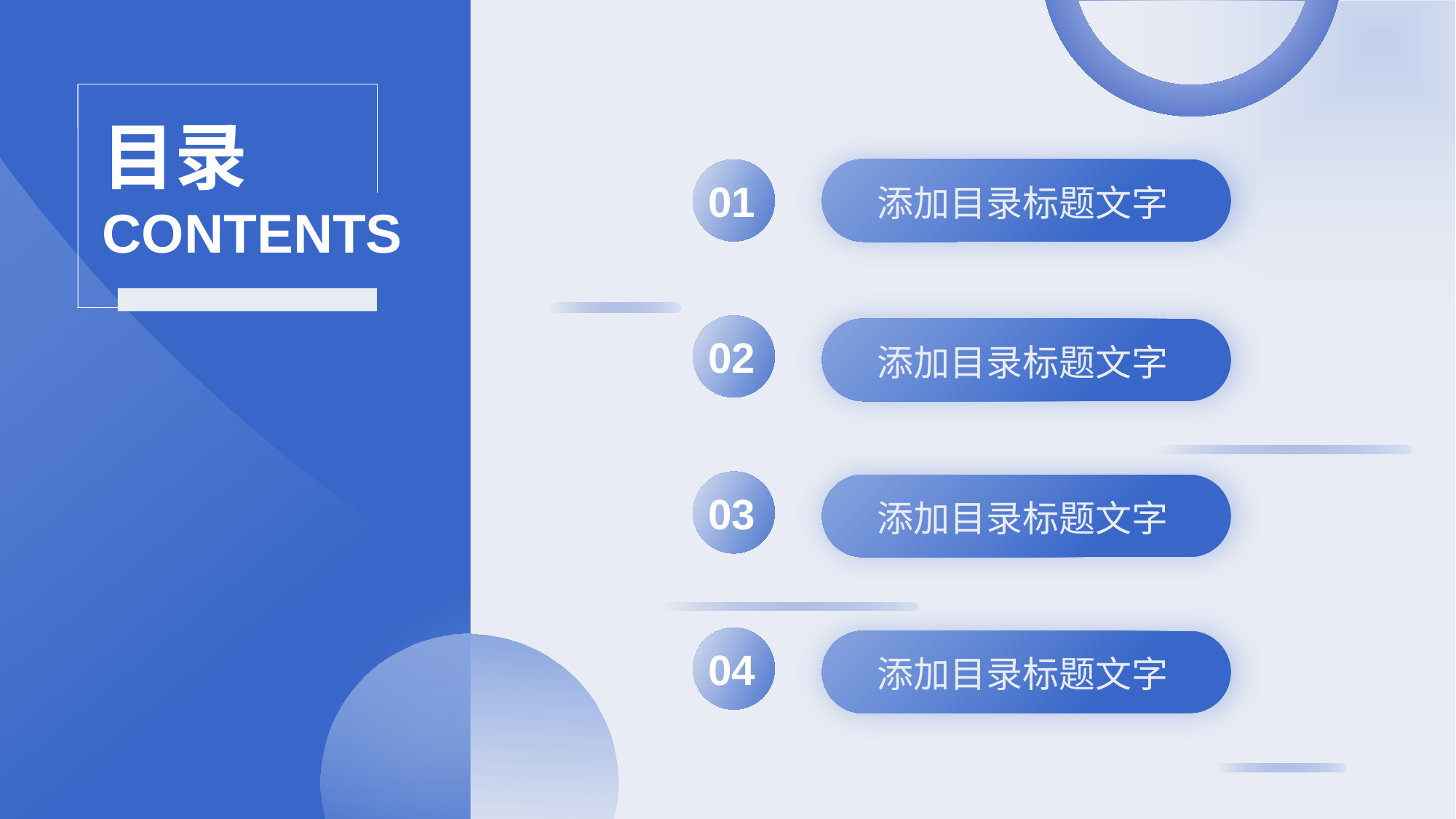

01
添加目录标题文字

02
添加目录标题文字

03
添加目录标题文字

04
添加目录标题文字